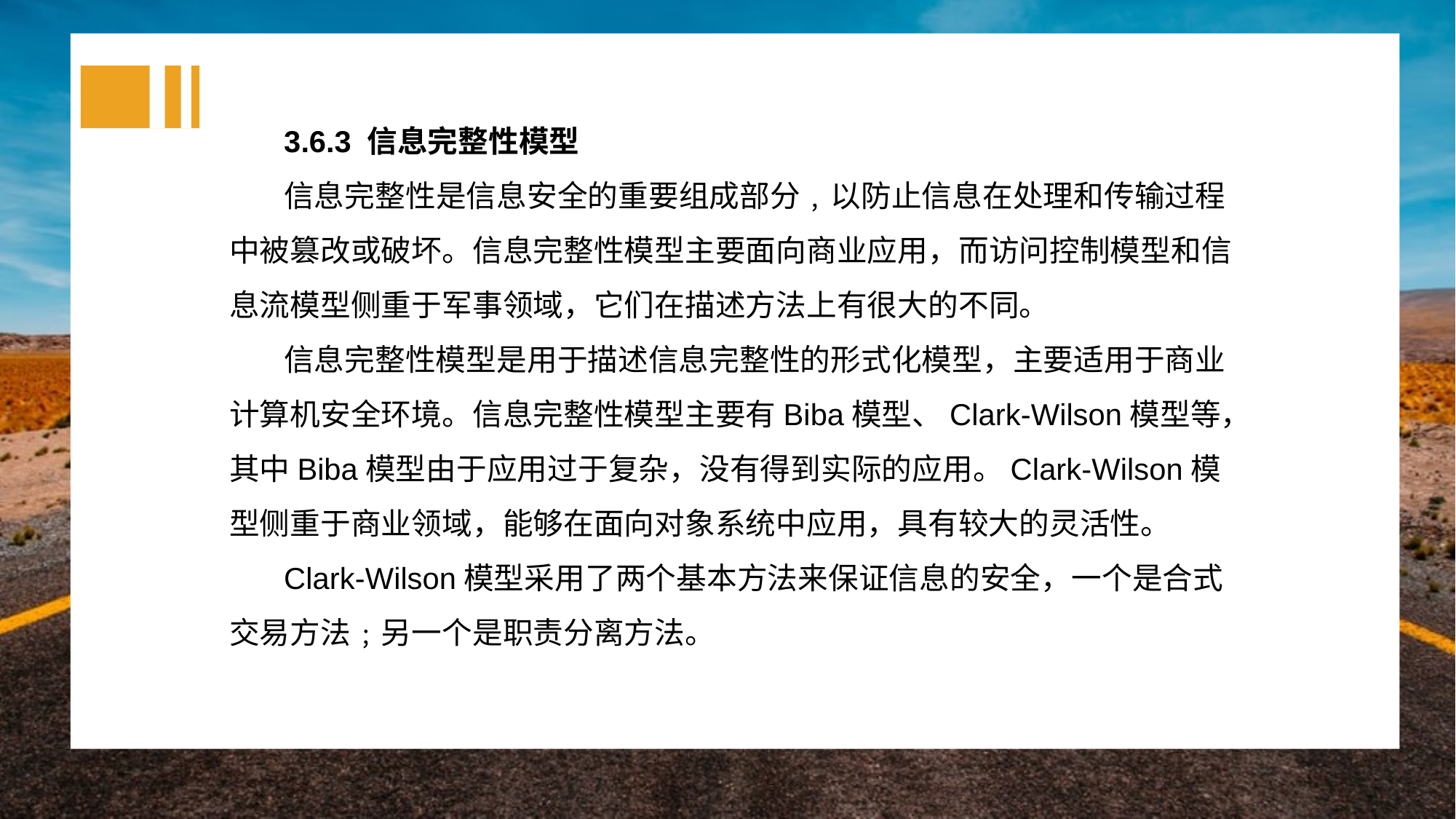

3.6.3 信息完整性模型
信息完整性是信息安全的重要组成部分﹐以防止信息在处理和传输过程中被篡改或破坏。信息完整性模型主要面向商业应用，而访问控制模型和信息流模型侧重于军事领域，它们在描述方法上有很大的不同。
信息完整性模型是用于描述信息完整性的形式化模型，主要适用于商业计算机安全环境。信息完整性模型主要有Biba模型、Clark-Wilson模型等，其中Biba模型由于应用过于复杂，没有得到实际的应用。Clark-Wilson模型侧重于商业领域，能够在面向对象系统中应用，具有较大的灵活性。
Clark-Wilson模型采用了两个基本方法来保证信息的安全，一个是合式交易方法﹔另一个是职责分离方法。